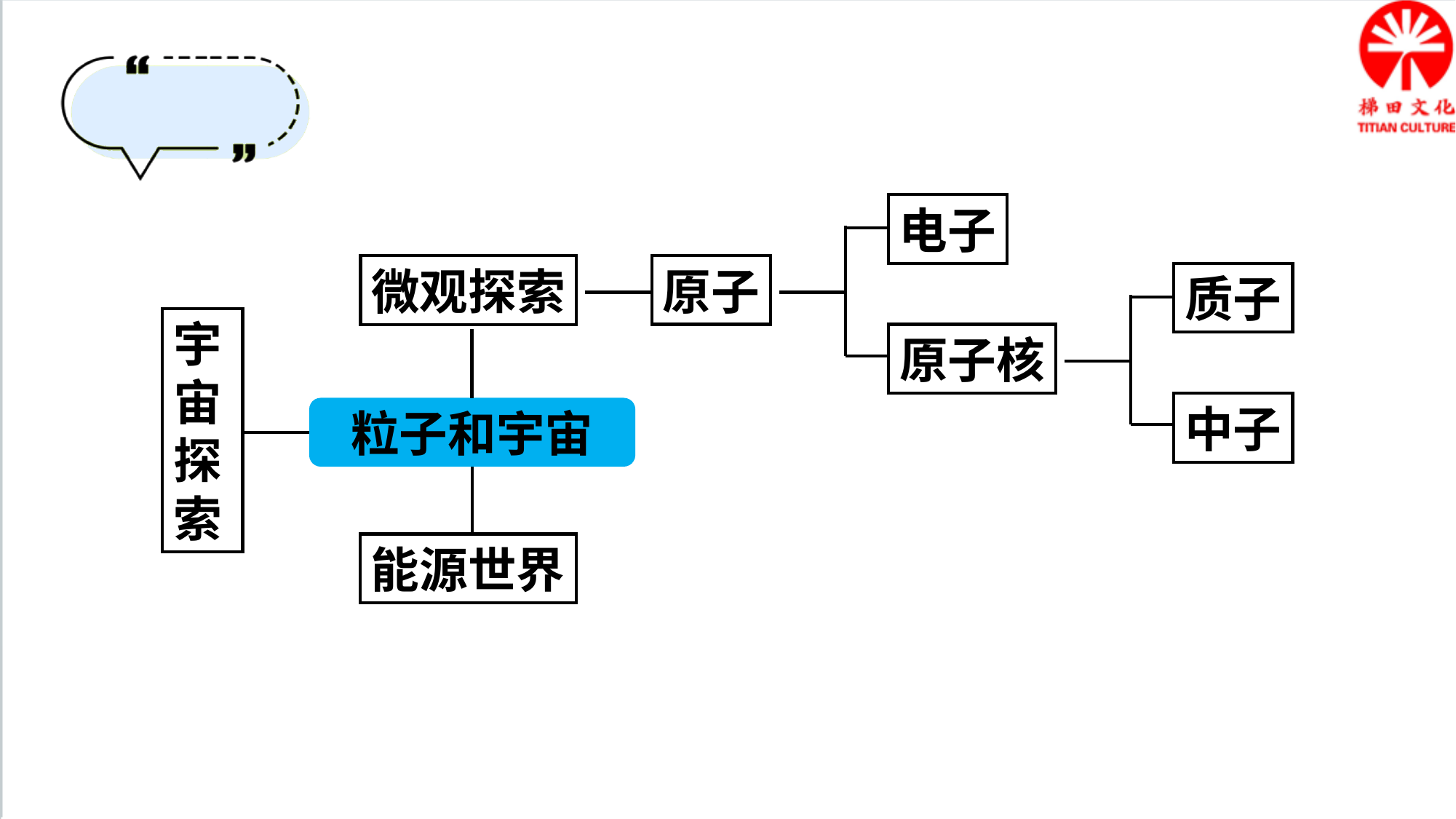

电子
原子
微观探索
质子
宇宙探索
原子核
中子
粒子和宇宙
能源世界